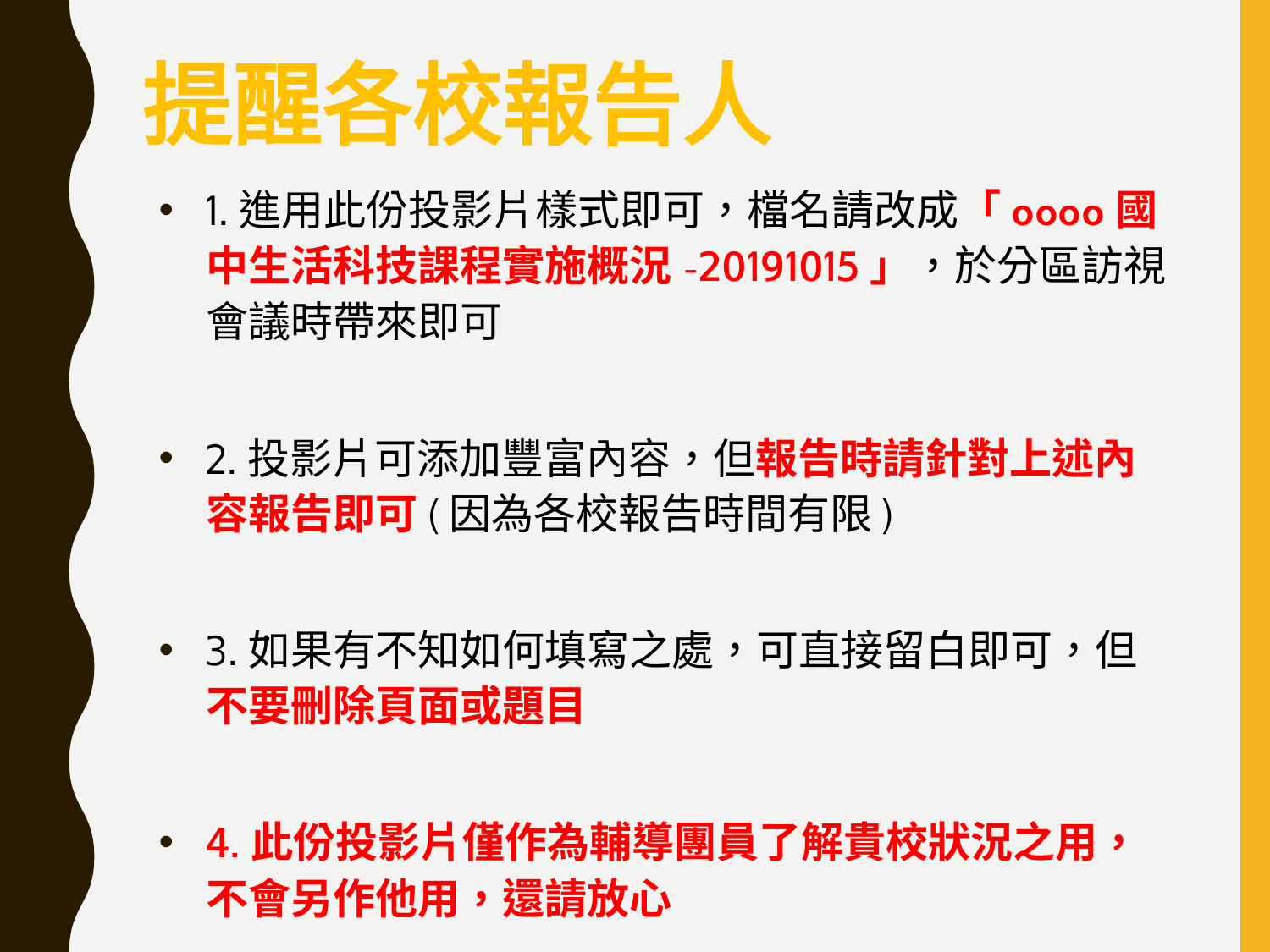

# 提醒各校報告人
1.進用此份投影片樣式即可，檔名請改成「oooo國中生活科技課程實施概況-20191015」，於分區訪視會議時帶來即可

2.投影片可添加豐富內容，但報告時請針對上述內容報告即可(因為各校報告時間有限)

3.如果有不知如何填寫之處，可直接留白即可，但不要刪除頁面或題目

4.此份投影片僅作為輔導團員了解貴校狀況之用，不會另作他用，還請放心